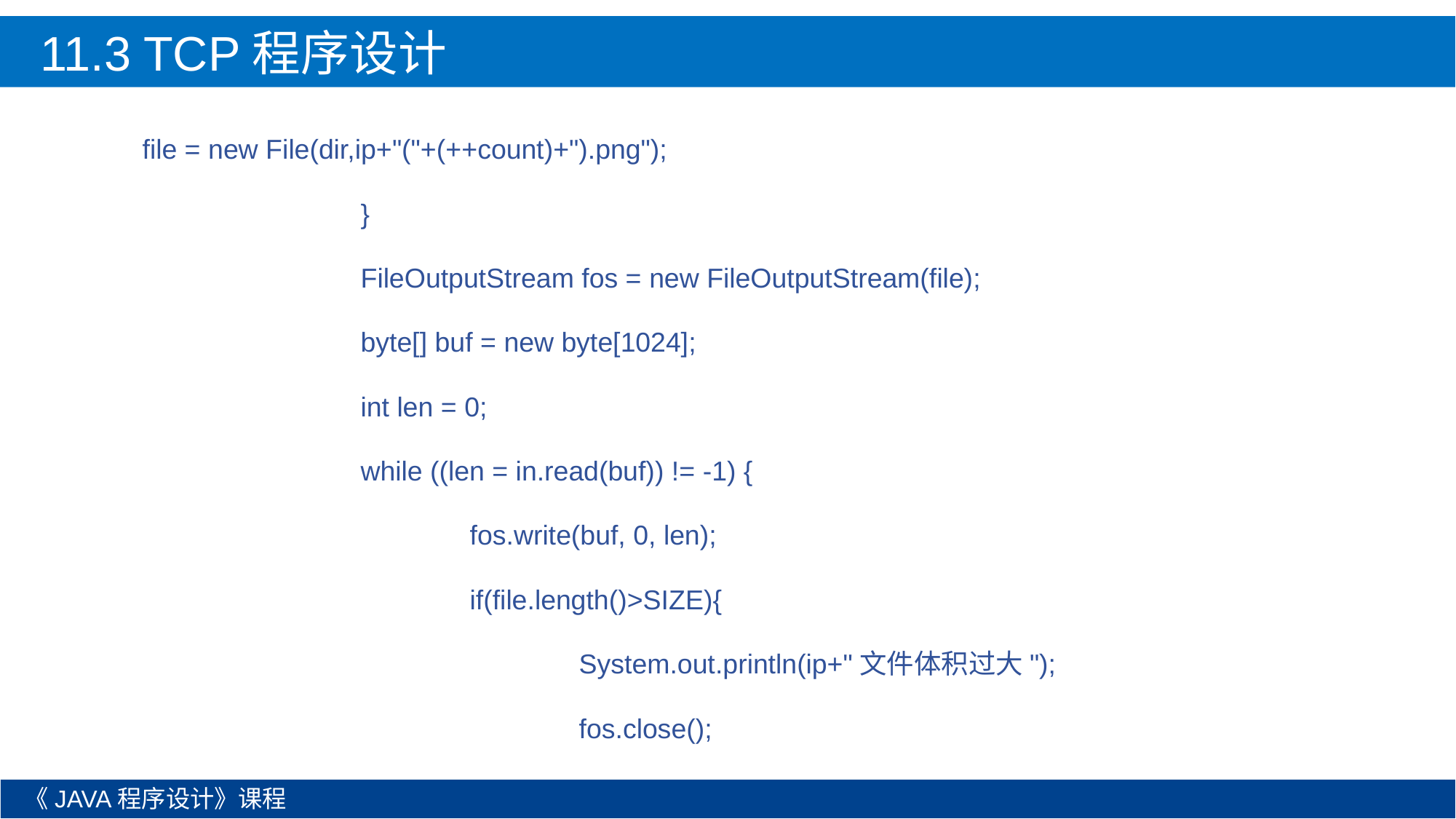

11.3 TCP程序设计
file = new File(dir,ip+"("+(++count)+").png");
		}
		FileOutputStream fos = new FileOutputStream(file);
		byte[] buf = new byte[1024];
		int len = 0;
		while ((len = in.read(buf)) != -1) {
			fos.write(buf, 0, len);
			if(file.length()>SIZE){
				System.out.println(ip+"文件体积过大");
				fos.close();
《JAVA程序设计》课程